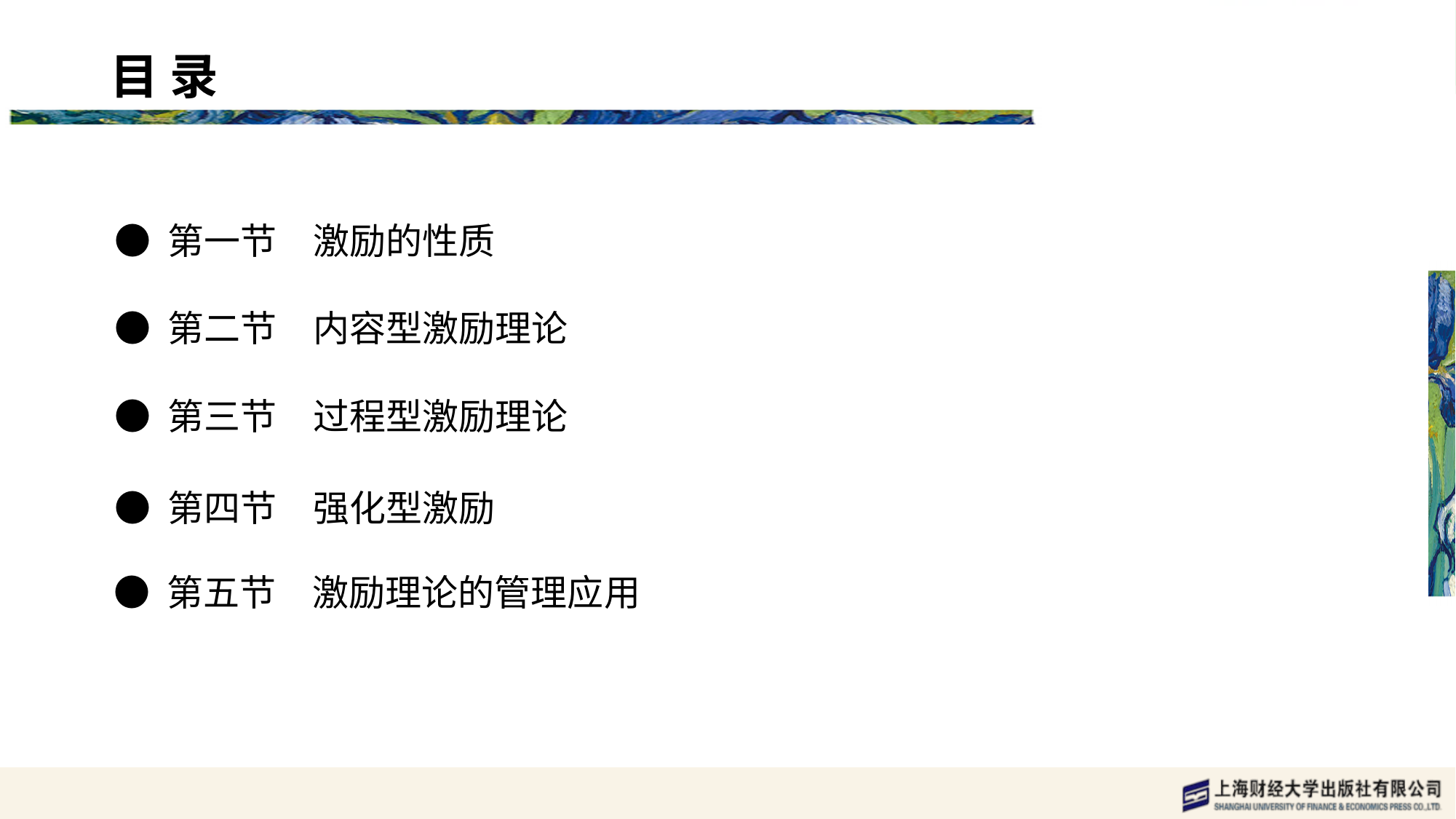

目 录  content
● 第一节　激励的性质
● 第二节　内容型激励理论
● 第三节　过程型激励理论
● 第四节　强化型激励
● 第五节　激励理论的管理应用